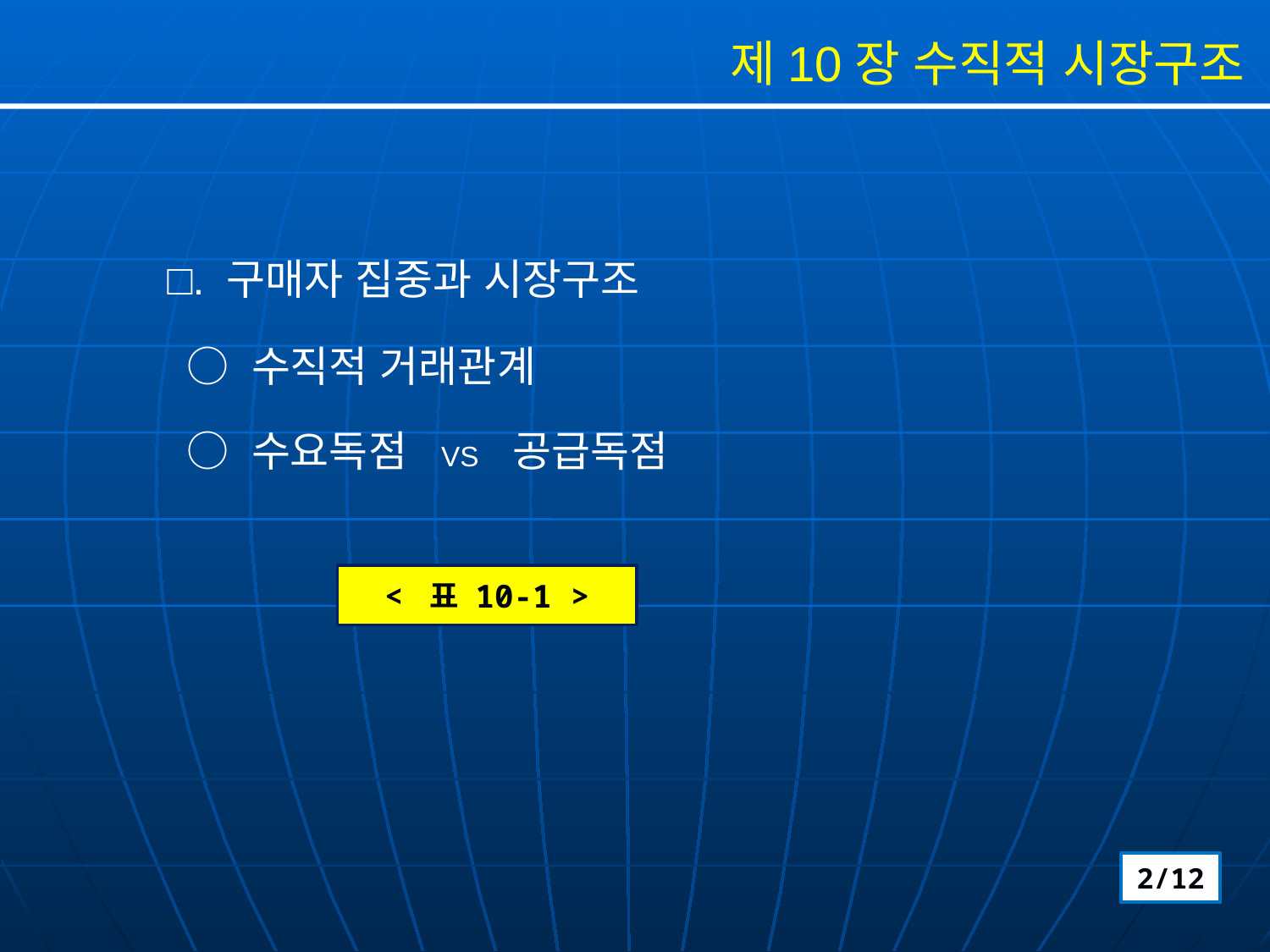

제10장 수직적 시장구조

 □. 구매자 집중과 시장구조
   ○ 수직적 거래관계
   ○ 수요독점  VS  공급독점

< 표 10-1 >
2/12